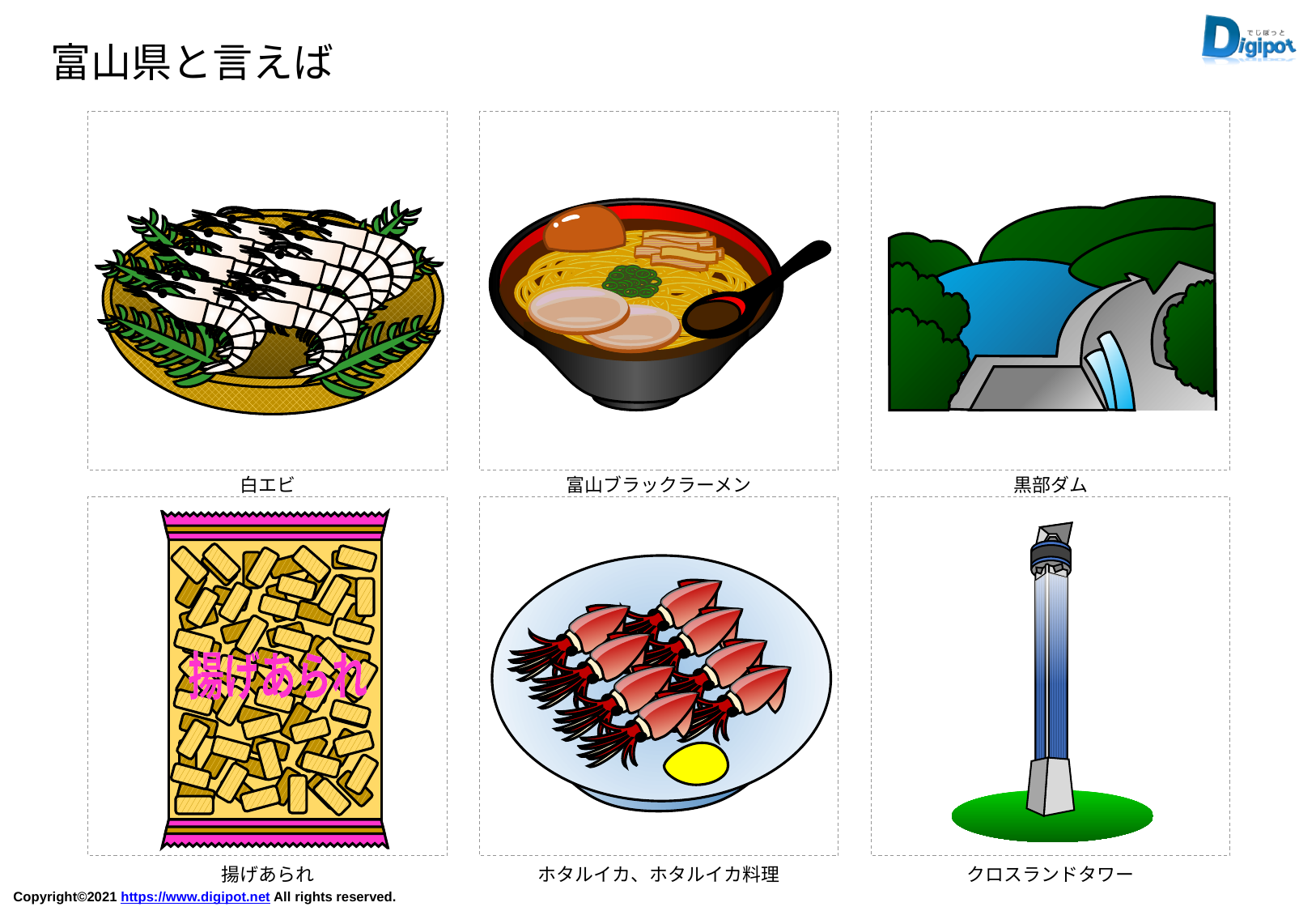

富山県と言えば

白エビ
富山ブラックラーメン
黒部ダム

揚げあられ
揚げあられ

揚げあられ
ホタルイカ、ホタルイカ料理
クロスランドタワー